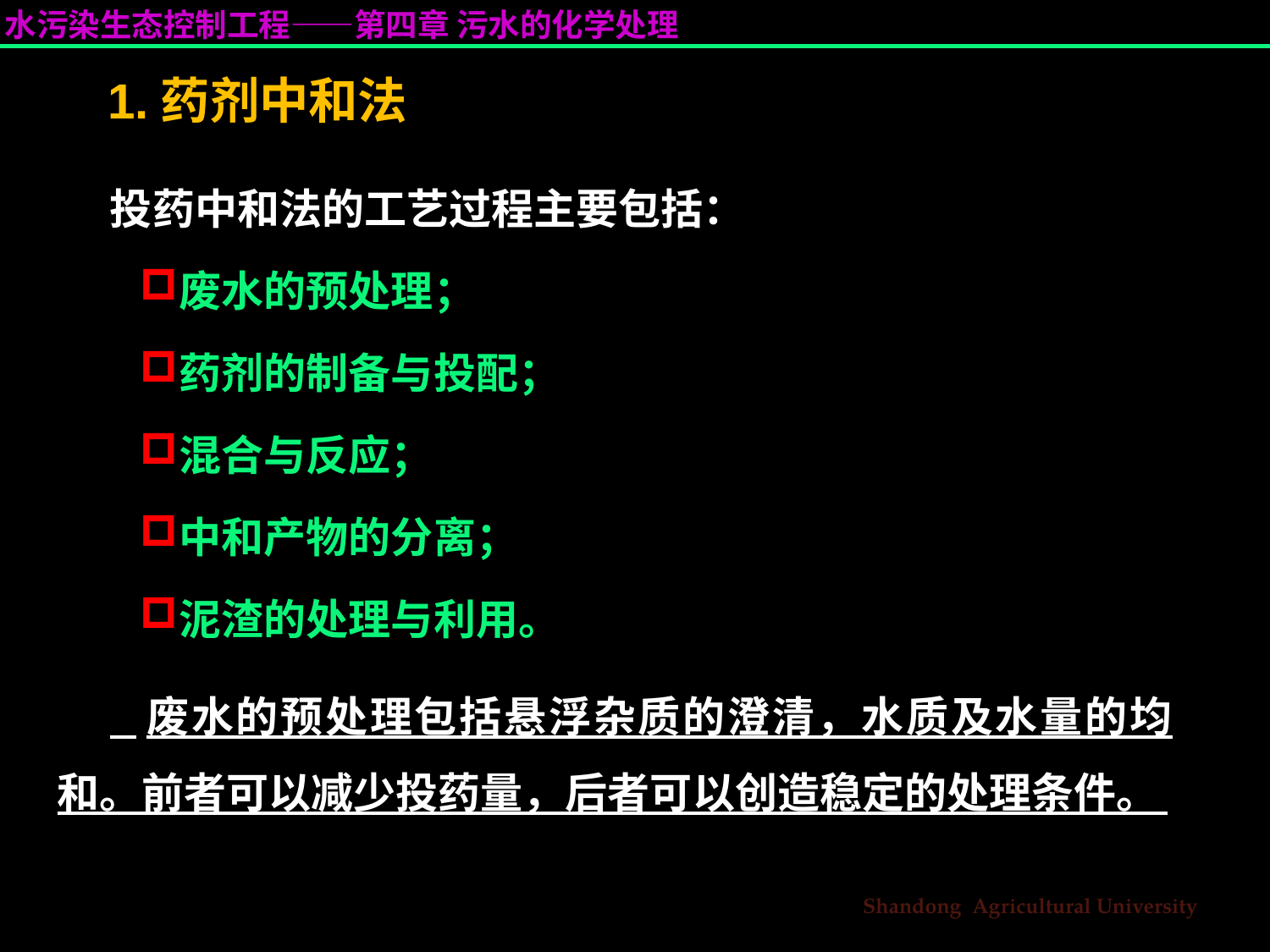

# 1.药剂中和法
投药中和法的工艺过程主要包括：
废水的预处理；
药剂的制备与投配；
混合与反应；
中和产物的分离；
泥渣的处理与利用。
  废水的预处理包括悬浮杂质的澄清，水质及水量的均和。前者可以减少投药量，后者可以创造稳定的处理条件。